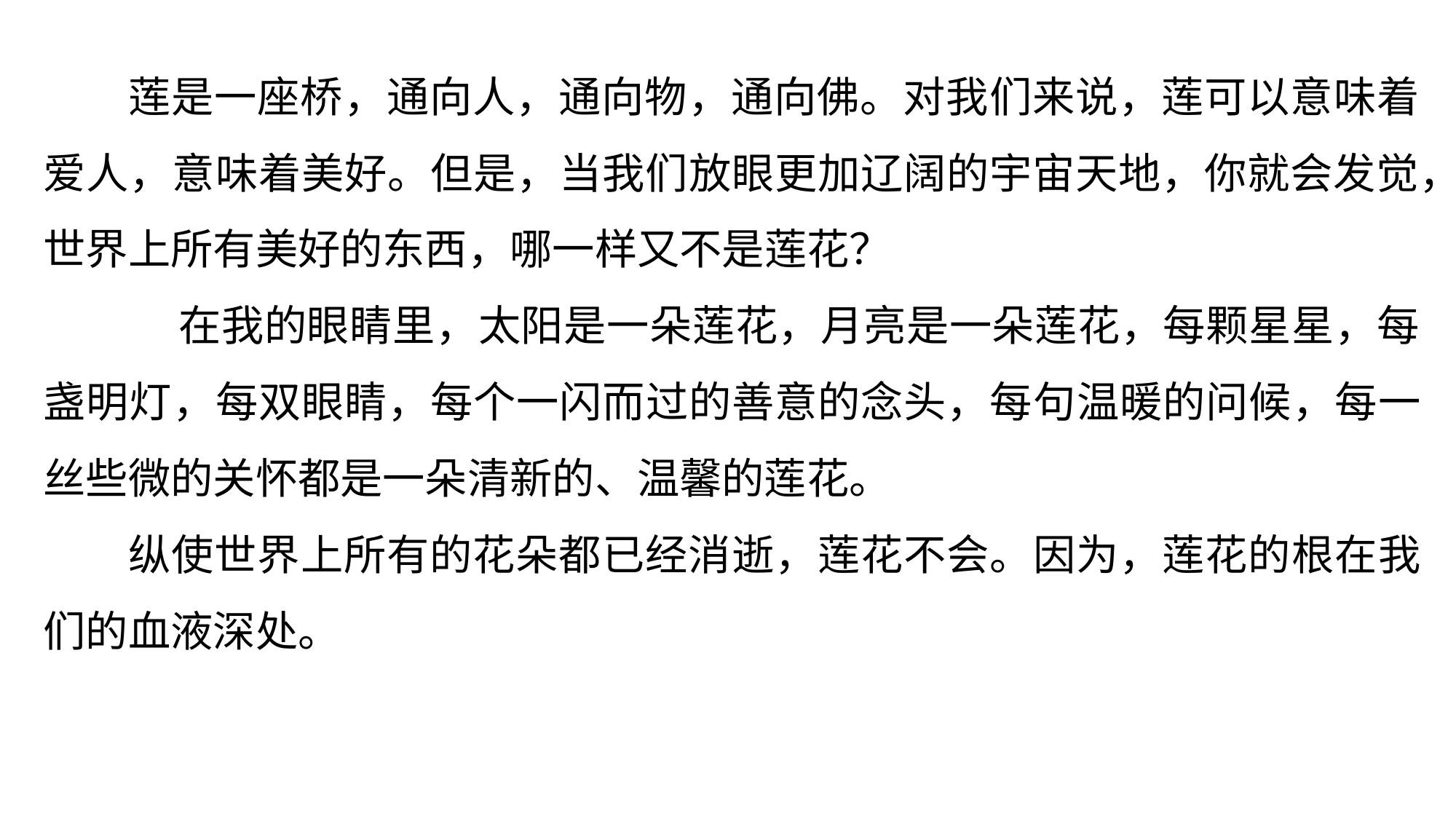

莲是一座桥，通向人，通向物，通向佛。对我们来说，莲可以意味着爱人，意味着美好。但是，当我们放眼更加辽阔的宇宙天地，你就会发觉，世界上所有美好的东西，哪一样又不是莲花？
    在我的眼睛里，太阳是一朵莲花，月亮是一朵莲花，每颗星星，每盏明灯，每双眼睛，每个一闪而过的善意的念头，每句温暖的问候，每一丝些微的关怀都是一朵清新的、温馨的莲花。
纵使世界上所有的花朵都已经消逝，莲花不会。因为，莲花的根在我们的血液深处。